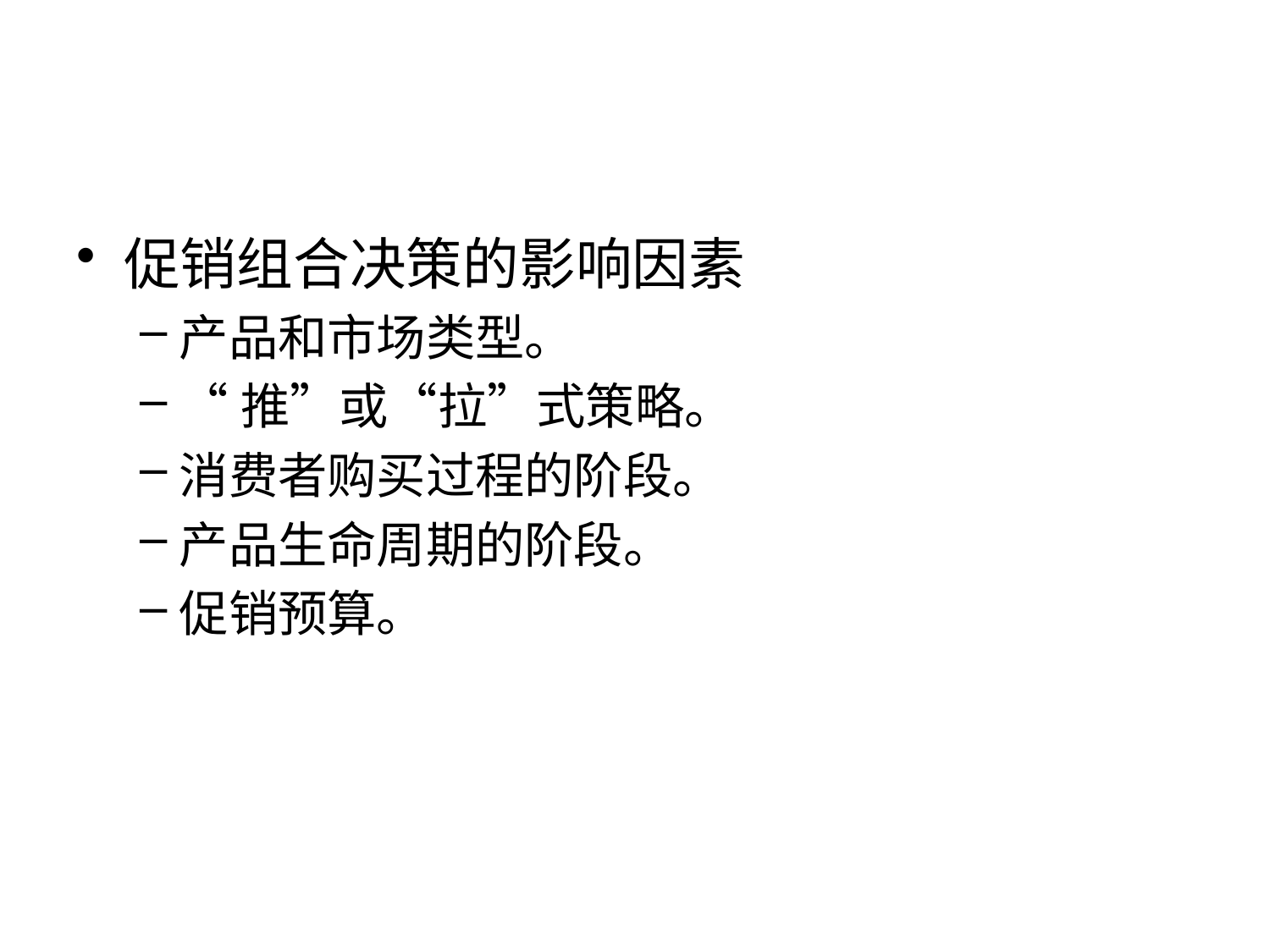

#
促销组合决策的影响因素
产品和市场类型。
“推”或“拉”式策略。
消费者购买过程的阶段。
产品生命周期的阶段。
促销预算。